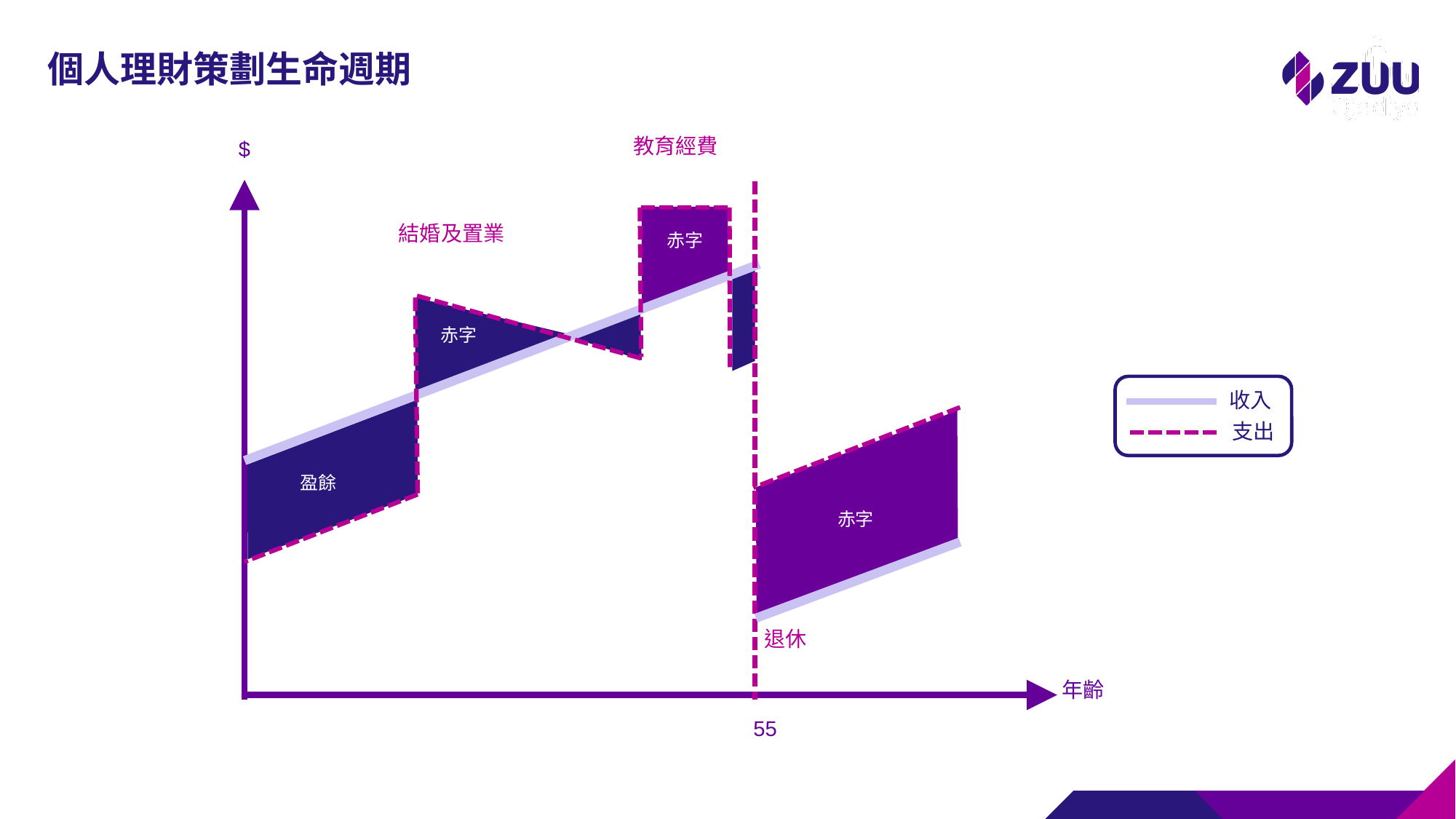

# 個人理財策劃生命週期
教育經費
$

結婚及置業
赤字

赤字

盈餘
赤字
退休
年齡
55

收入
支出